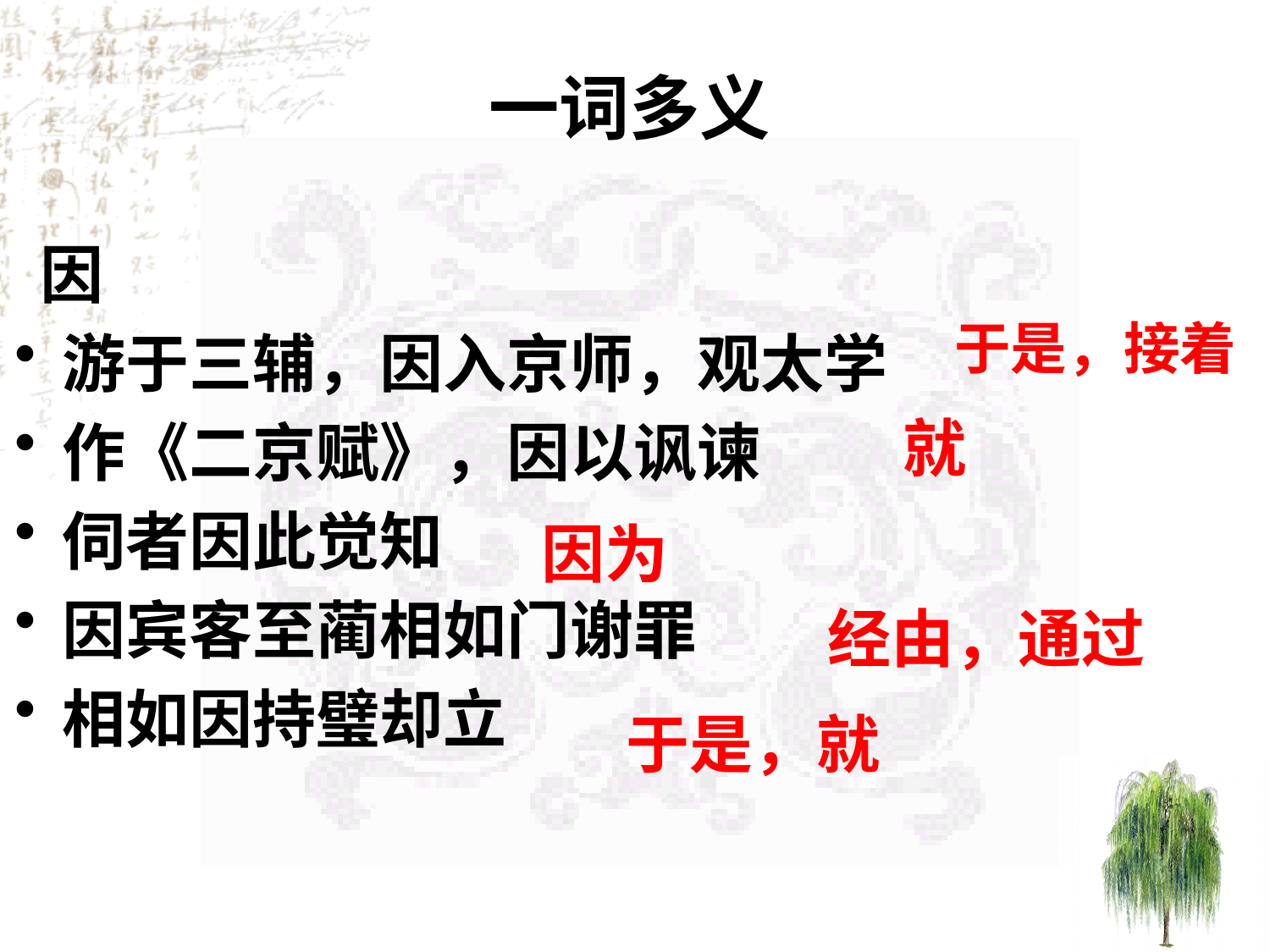

# 一词多义
 因
游于三辅，因入京师，观太学
作《二京赋》，因以讽谏
伺者因此觉知
因宾客至蔺相如门谢罪
相如因持璧却立
于是，接着
  就
因为

经由，通过
于是，就